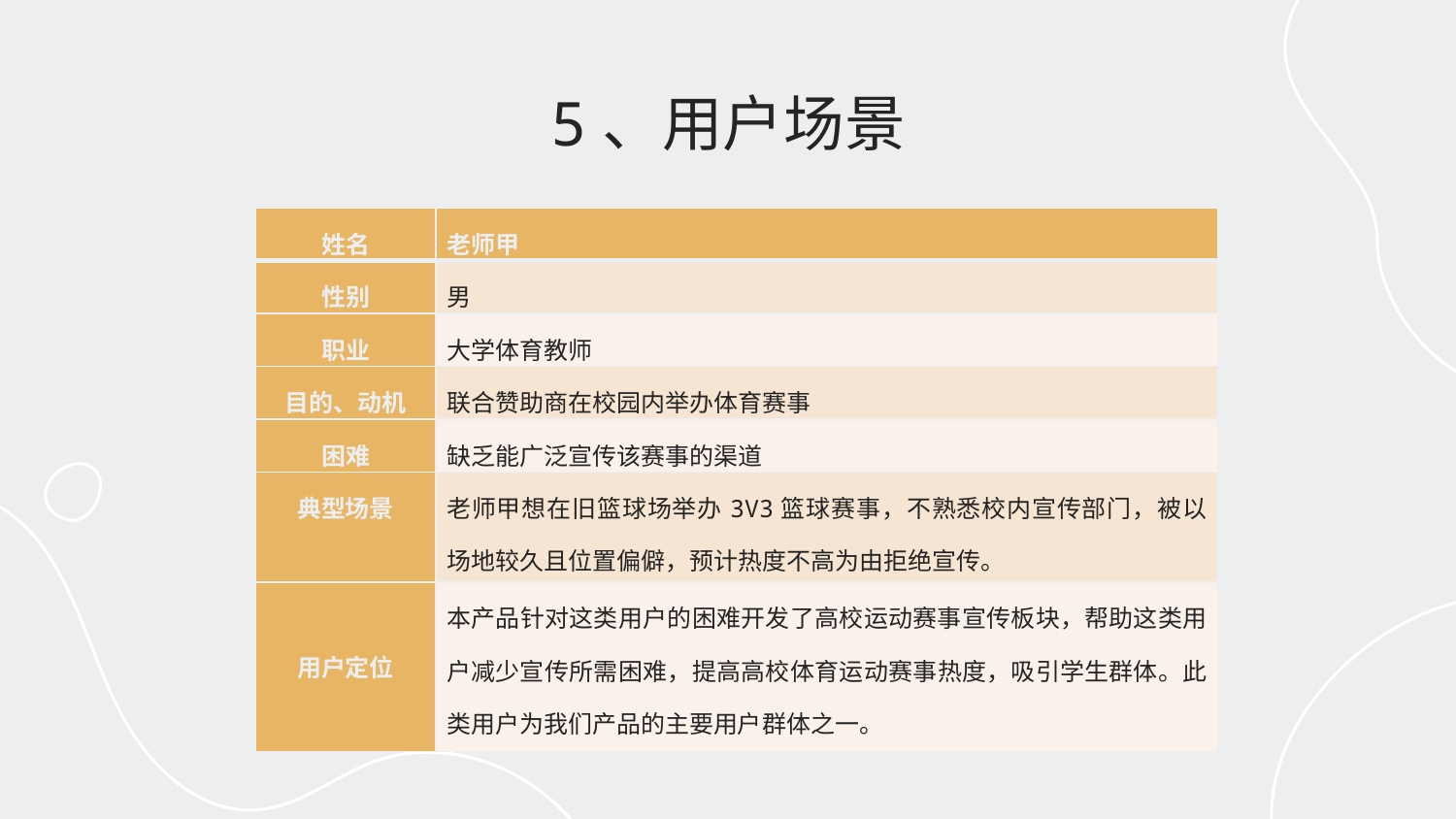

# 5、用户场景
| 姓名 | 老师甲 |
| --- | --- |
| 性别 | 男 |
| 职业 | 大学体育教师 |
| 目的、动机 | 联合赞助商在校园内举办体育赛事 |
| 困难 | 缺乏能广泛宣传该赛事的渠道 |
| 典型场景 | 老师甲想在旧篮球场举办3V3篮球赛事，不熟悉校内宣传部门，被以场地较久且位置偏僻，预计热度不高为由拒绝宣传。 |
| 用户定位 | 本产品针对这类用户的困难开发了高校运动赛事宣传板块，帮助这类用户减少宣传所需困难，提高高校体育运动赛事热度，吸引学生群体。此类用户为我们产品的主要用户群体之一。 |